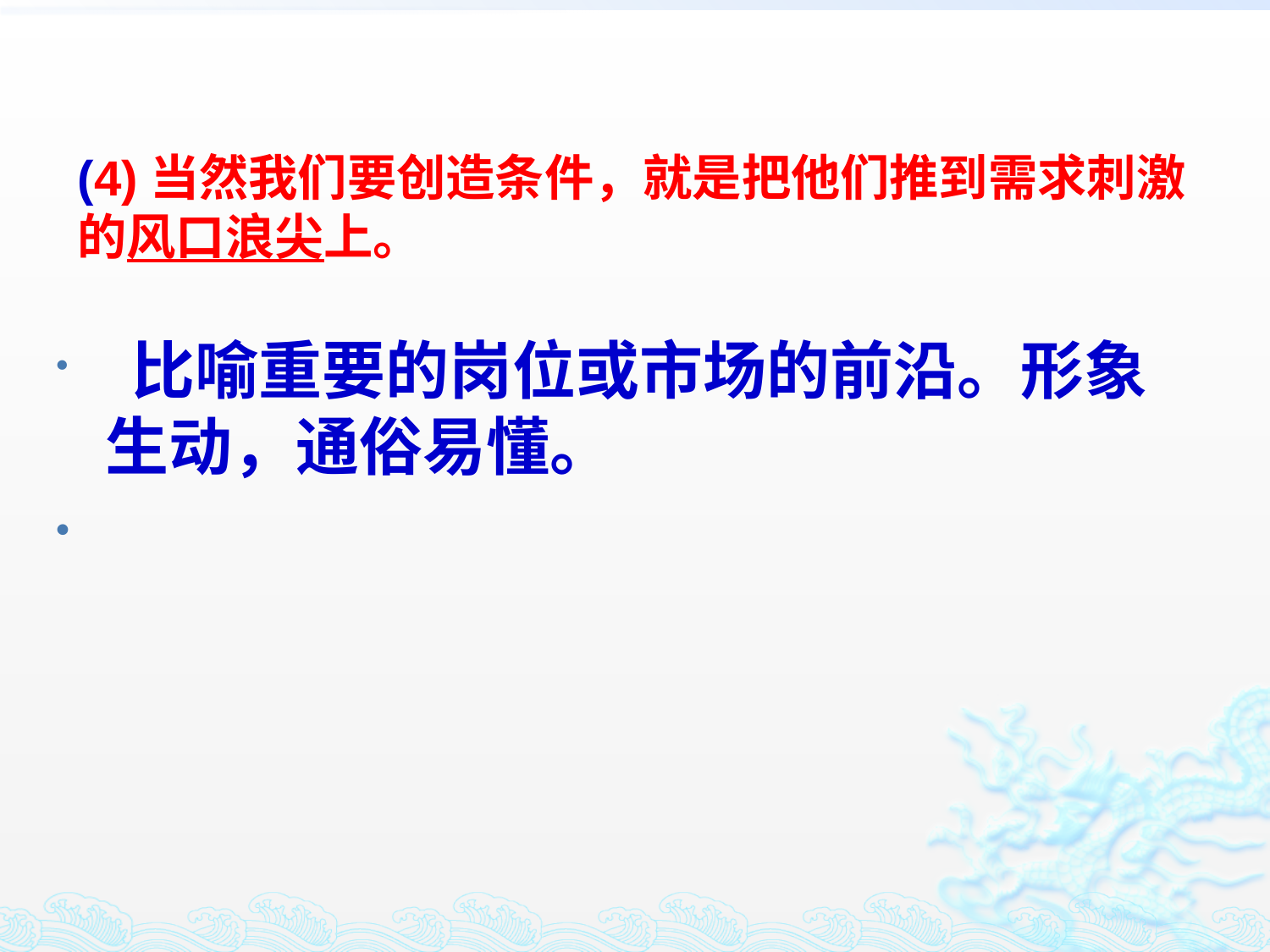

# (4)当然我们要创造条件，就是把他们推到需求刺激的风口浪尖上。
 比喻重要的岗位或市场的前沿。形象生动，通俗易懂。